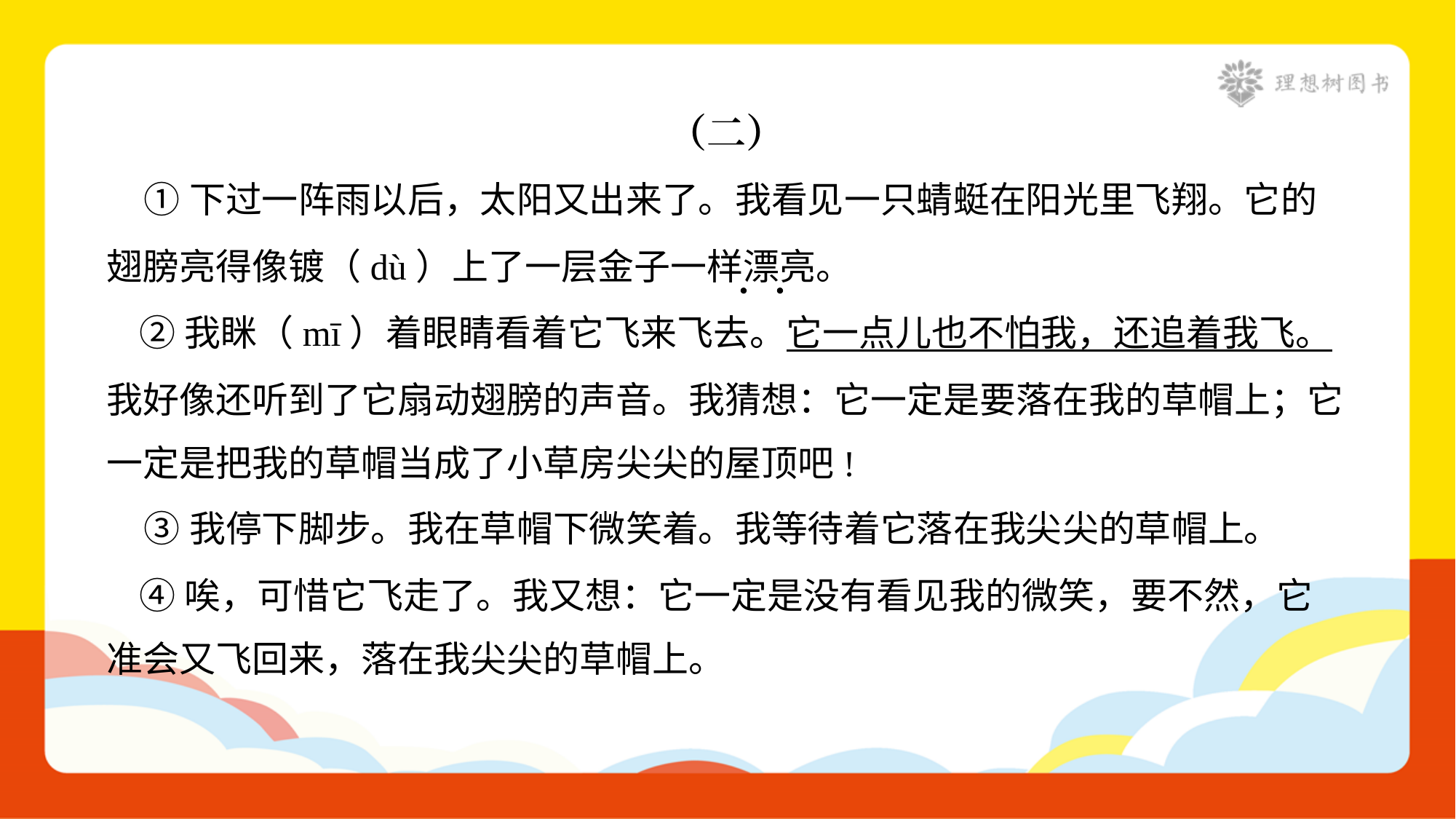

（二）
    ①下过一阵雨以后，太阳又出来了。我看见一只蜻蜓在阳光里飞翔。它的
翅膀亮得像镀（dù）上了一层金子一样漂亮。
    ②我眯（mī）着眼睛看着它飞来飞去。它一点儿也不怕我，还追着我飞。
我好像还听到了它扇动翅膀的声音。我猜想：它一定是要落在我的草帽上；它
一定是把我的草帽当成了小草房尖尖的屋顶吧!

    ③我停下脚步。我在草帽下微笑着。我等待着它落在我尖尖的草帽上。
    ④唉，可惜它飞走了。我又想：它一定是没有看见我的微笑，要不然，它
准会又飞回来，落在我尖尖的草帽上。